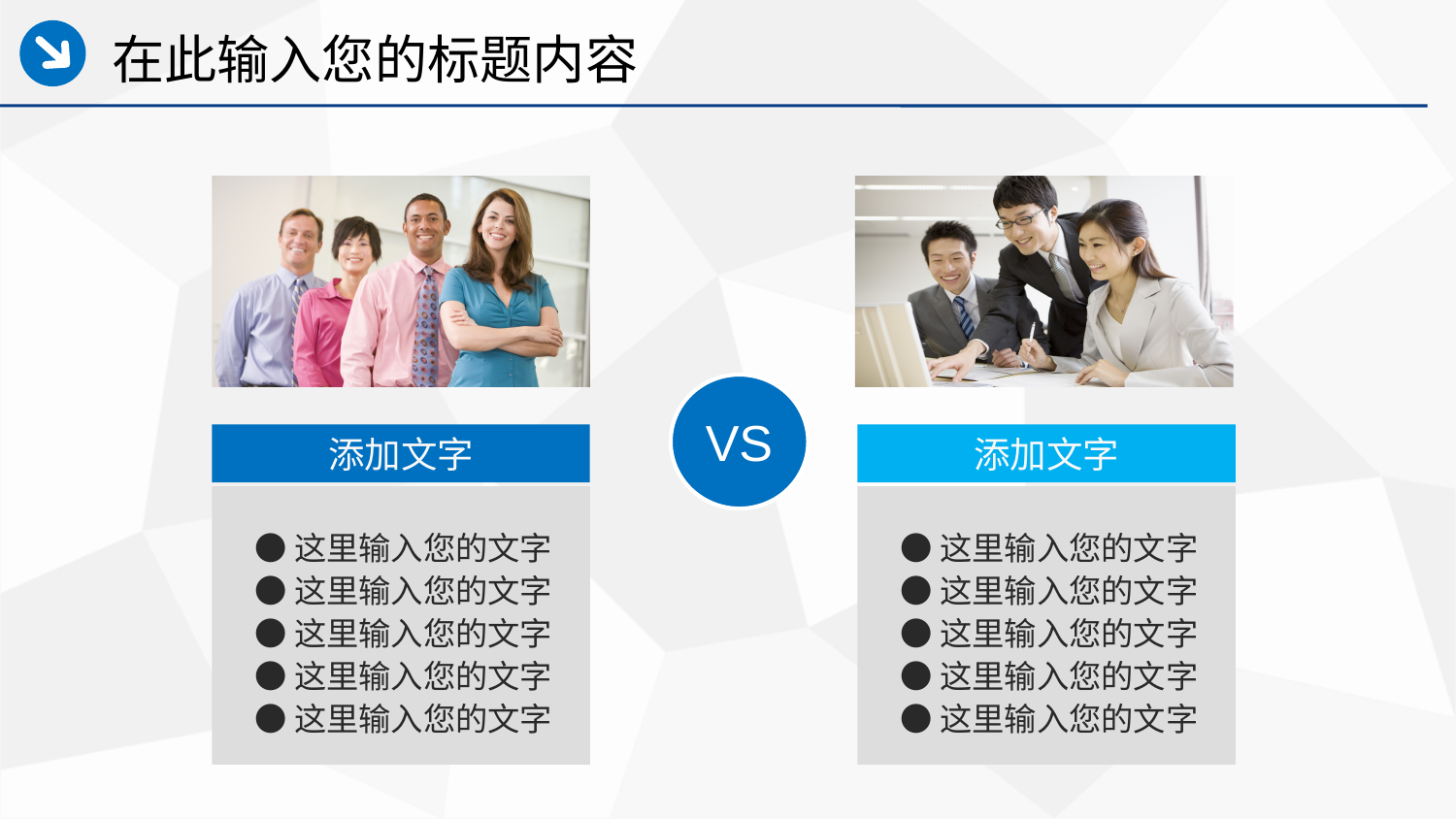

在此输入您的标题内容

VS
添加文字
添加文字

●这里输入您的文字
●这里输入您的文字
●这里输入您的文字
●这里输入您的文字
●这里输入您的文字
●这里输入您的文字
●这里输入您的文字
●这里输入您的文字
●这里输入您的文字
●这里输入您的文字